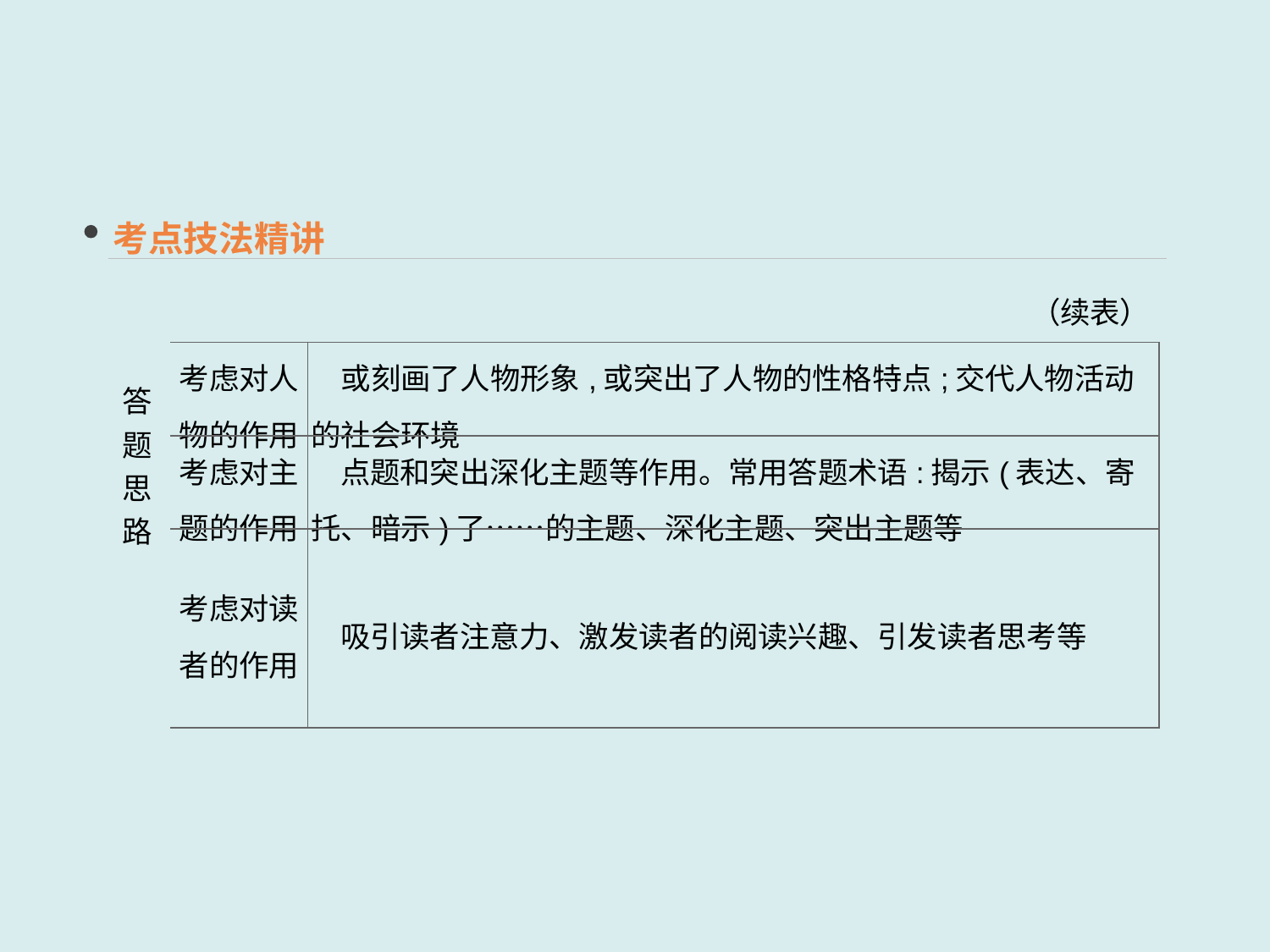

考点技法精讲

（续表）
| 答题 思路 | 考虑对人 物的作用 | 或刻画了人物形象,或突出了人物的性格特点;交代人物活动的社会环境 |
| --- | --- | --- |
|  | 考虑对主 题的作用 | 点题和突出深化主题等作用。常用答题术语:揭示(表达、寄托、暗示)了……的主题、深化主题、突出主题等 |
|  | 考虑对读 者的作用 | 吸引读者注意力、激发读者的阅读兴趣、引发读者思考等 |